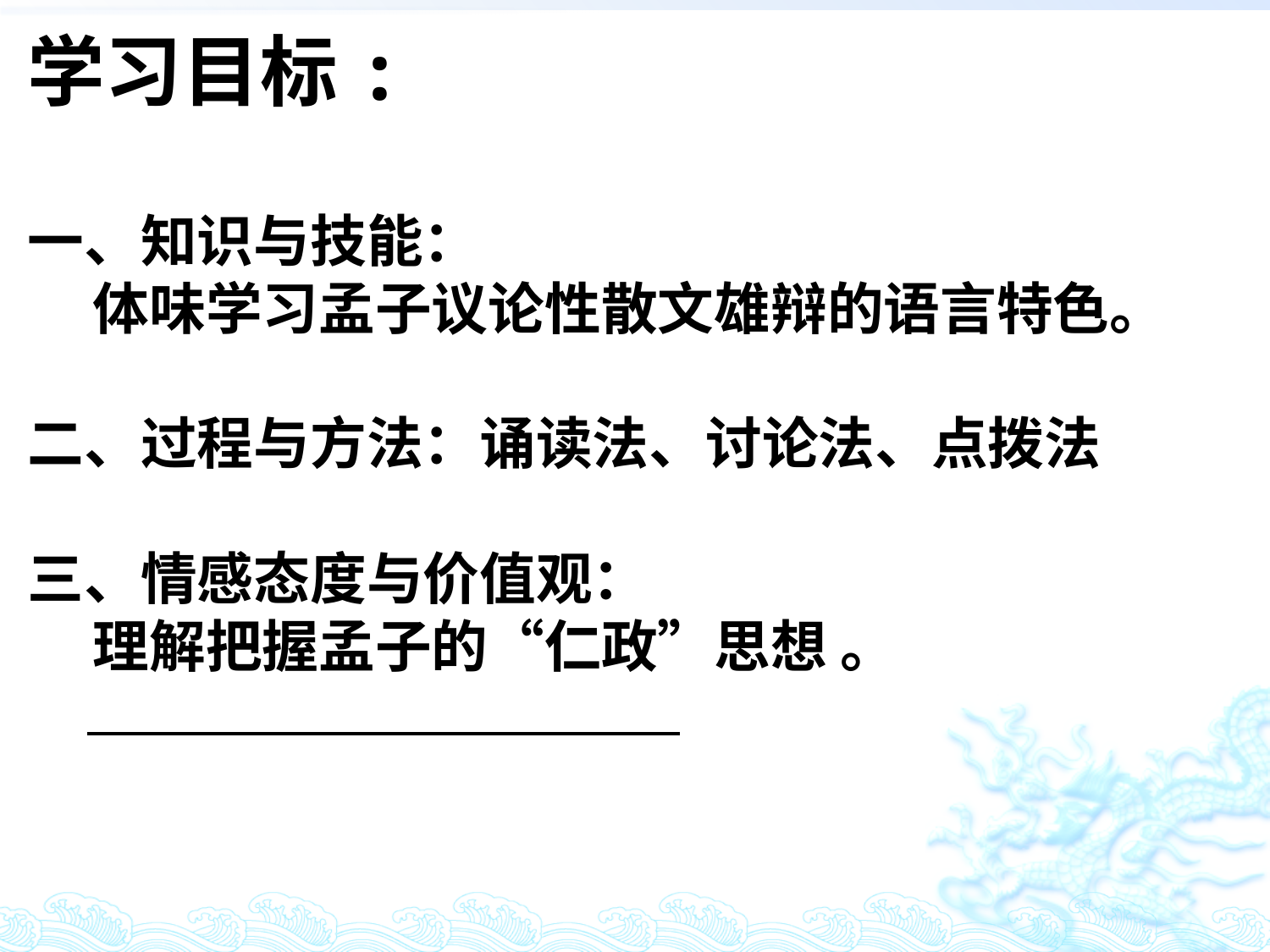

学习目标:
一、知识与技能：
    体味学习孟子议论性散文雄辩的语言特色。

二、过程与方法：诵读法、讨论法、点拨法

三、情感态度与价值观：
    理解把握孟子的“仁政”思想 。